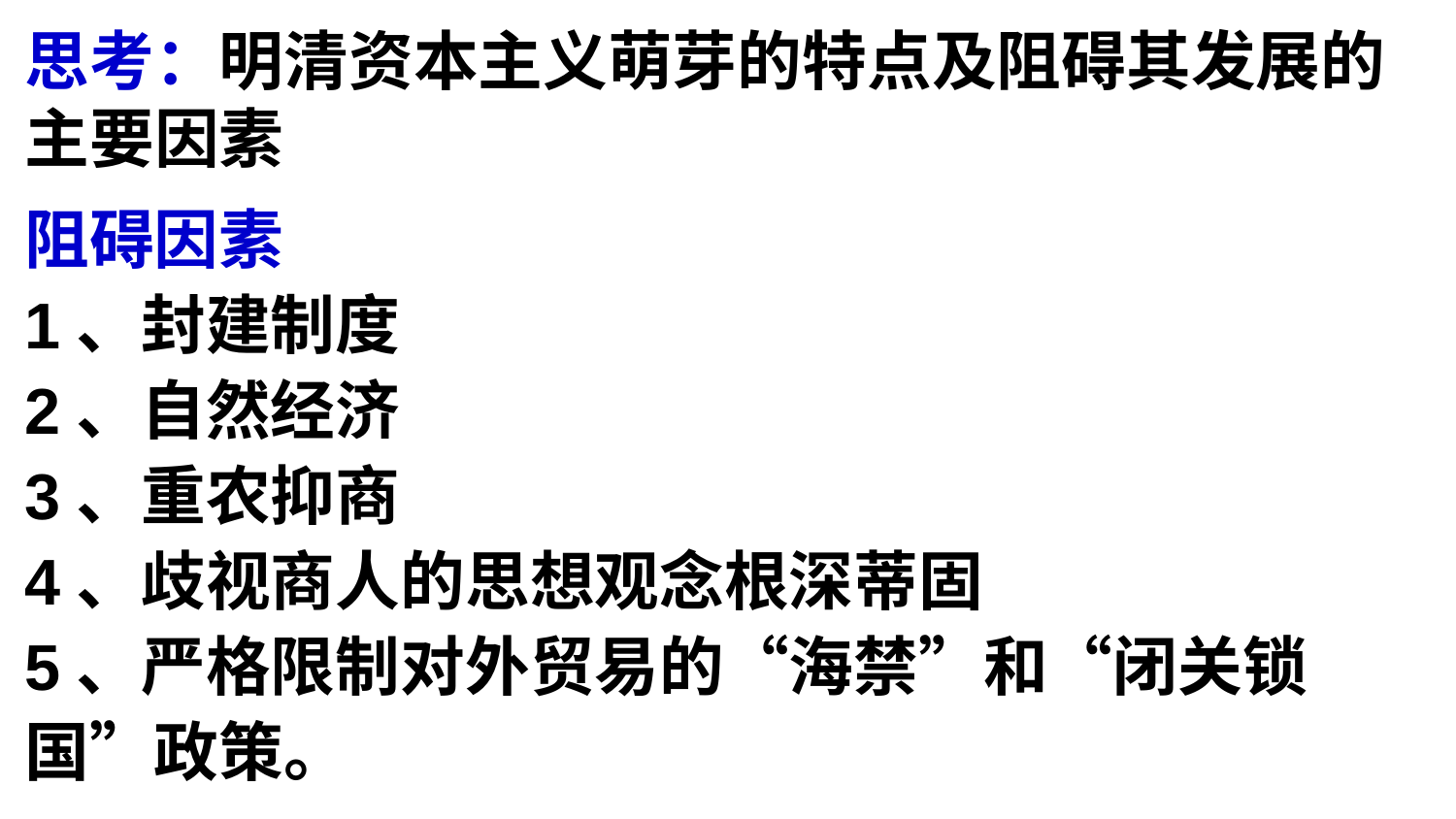

思考：明清资本主义萌芽的特点及阻碍其发展的主要因素
阻碍因素
1、封建制度
2、自然经济
3、重农抑商
4、歧视商人的思想观念根深蒂固
5、严格限制对外贸易的“海禁”和“闭关锁国”政策。